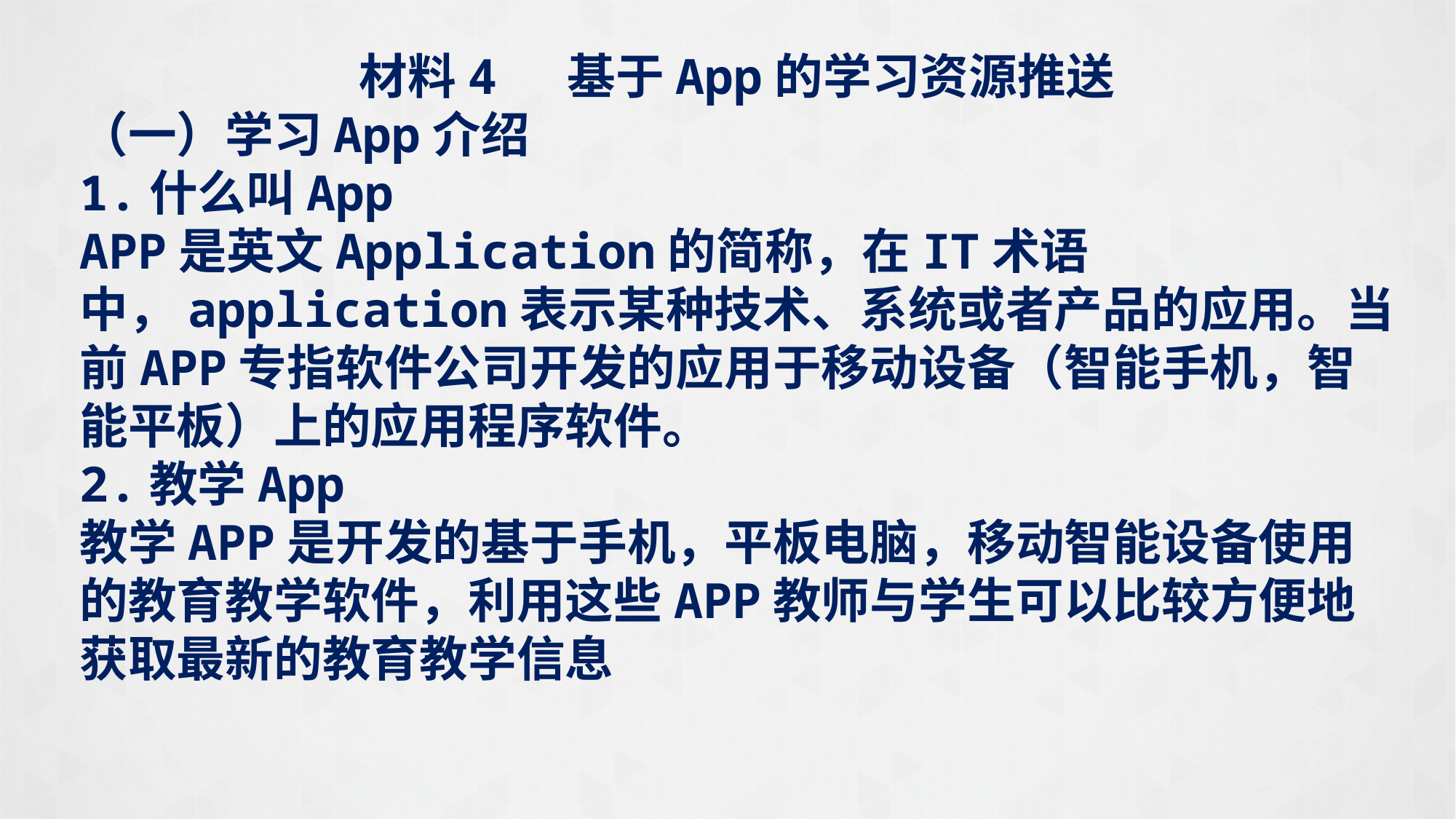

材料4  基于App的学习资源推送
（一）学习App介绍
1.什么叫App
APP是英文Application的简称，在IT术语中，application表示某种技术、系统或者产品的应用。当前APP专指软件公司开发的应用于移动设备（智能手机，智能平板）上的应用程序软件。
2.教学App
教学APP是开发的基于手机，平板电脑，移动智能设备使用的教育教学软件，利用这些APP教师与学生可以比较方便地获取最新的教育教学信息